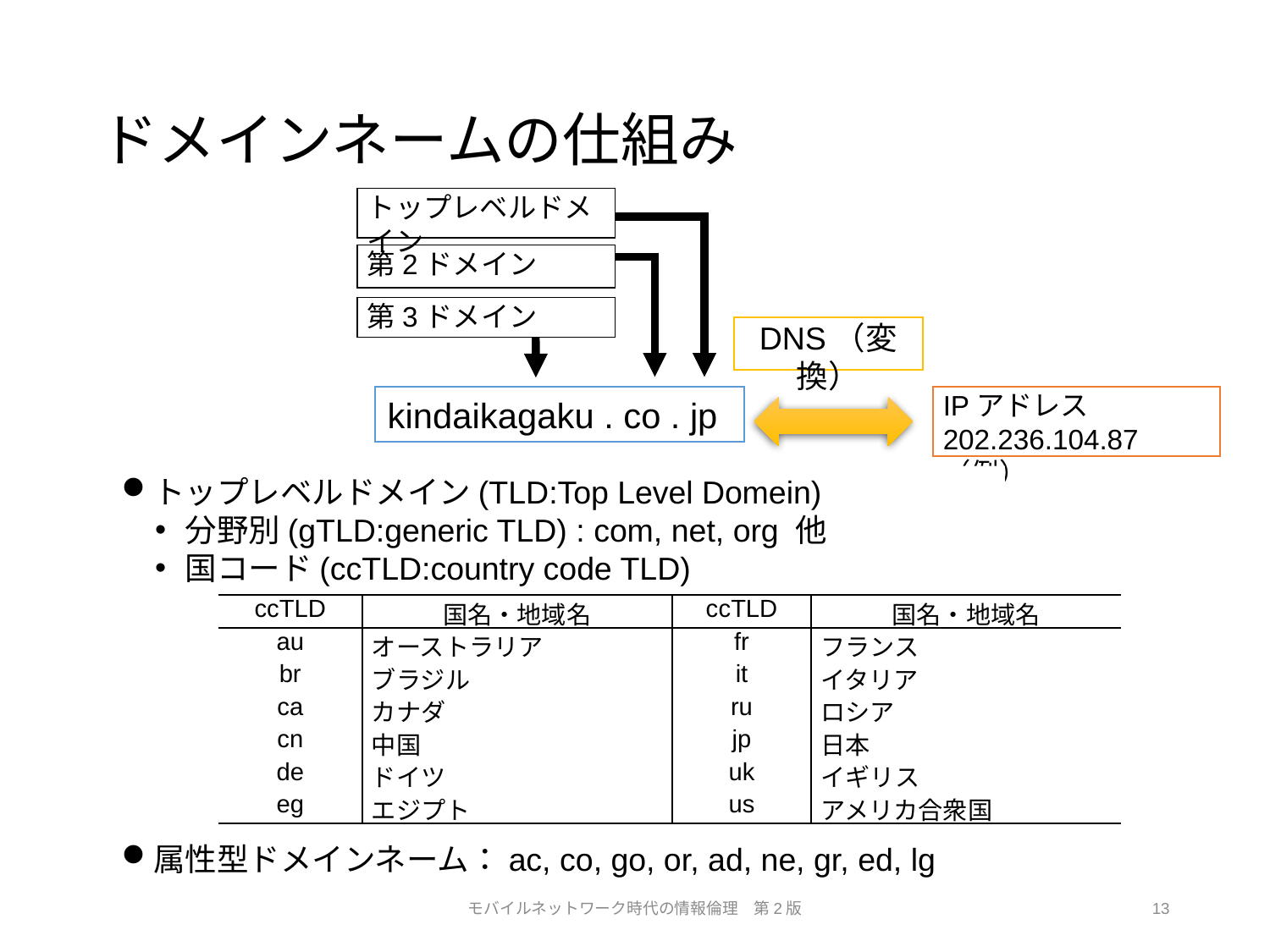

# ドメインネームの仕組み
トップレベルドメイン
第2ドメイン

第3ドメイン

DNS（変換）

kindaikagaku . co . jp
IPアドレス
202.236.104.87 （例）

トップレベルドメイン(TLD:Top Level Domein)
分野別(gTLD:generic TLD) : com, net, org 他
国コード(ccTLD:country code TLD)
| ccTLD | 国名・地域名 | ccTLD | 国名・地域名 |
| --- | --- | --- | --- |
| au | オーストラリア | fr | フランス |
| br | ブラジル | it | イタリア |
| ca | カナダ | ru | ロシア |
| cn | 中国 | jp | 日本 |
| de | ドイツ | uk | イギリス |
| eg | エジプト | us | アメリカ合衆国 |
属性型ドメインネーム：ac, co, go, or, ad, ne, gr, ed, lg
モバイルネットワーク時代の情報倫理　第2版
13